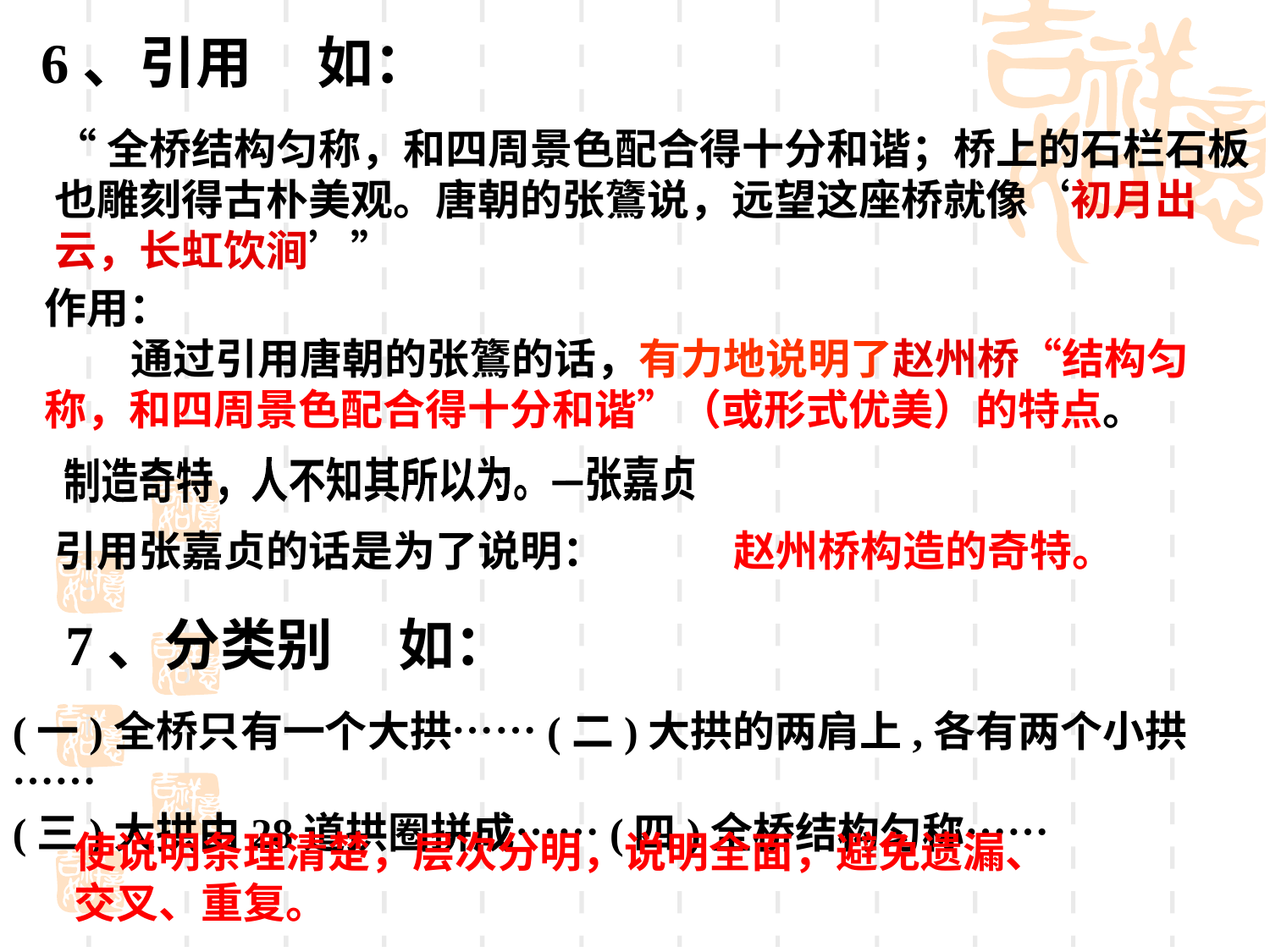

6、引用     如：
“全桥结构匀称，和四周景色配合得十分和谐；桥上的石栏石板也雕刻得古朴美观。唐朝的张鷟说，远望这座桥就像‘初月出云，长虹饮涧’”
作用：
        通过引用唐朝的张鷟的话，有力地说明了赵州桥“结构匀称，和四周景色配合得十分和谐”（或形式优美）的特点。
制造奇特，人不知其所以为。—张嘉贞

引用张嘉贞的话是为了说明：
赵州桥构造的奇特。
7、分类别     如：
(一)全桥只有一个大拱……(二)大拱的两肩上,各有两个小拱……
(三)大拱由28道拱圈拼成……(四)全桥结构匀称……
使说明条理清楚，层次分明，说明全面，避免遗漏、交叉、重复。